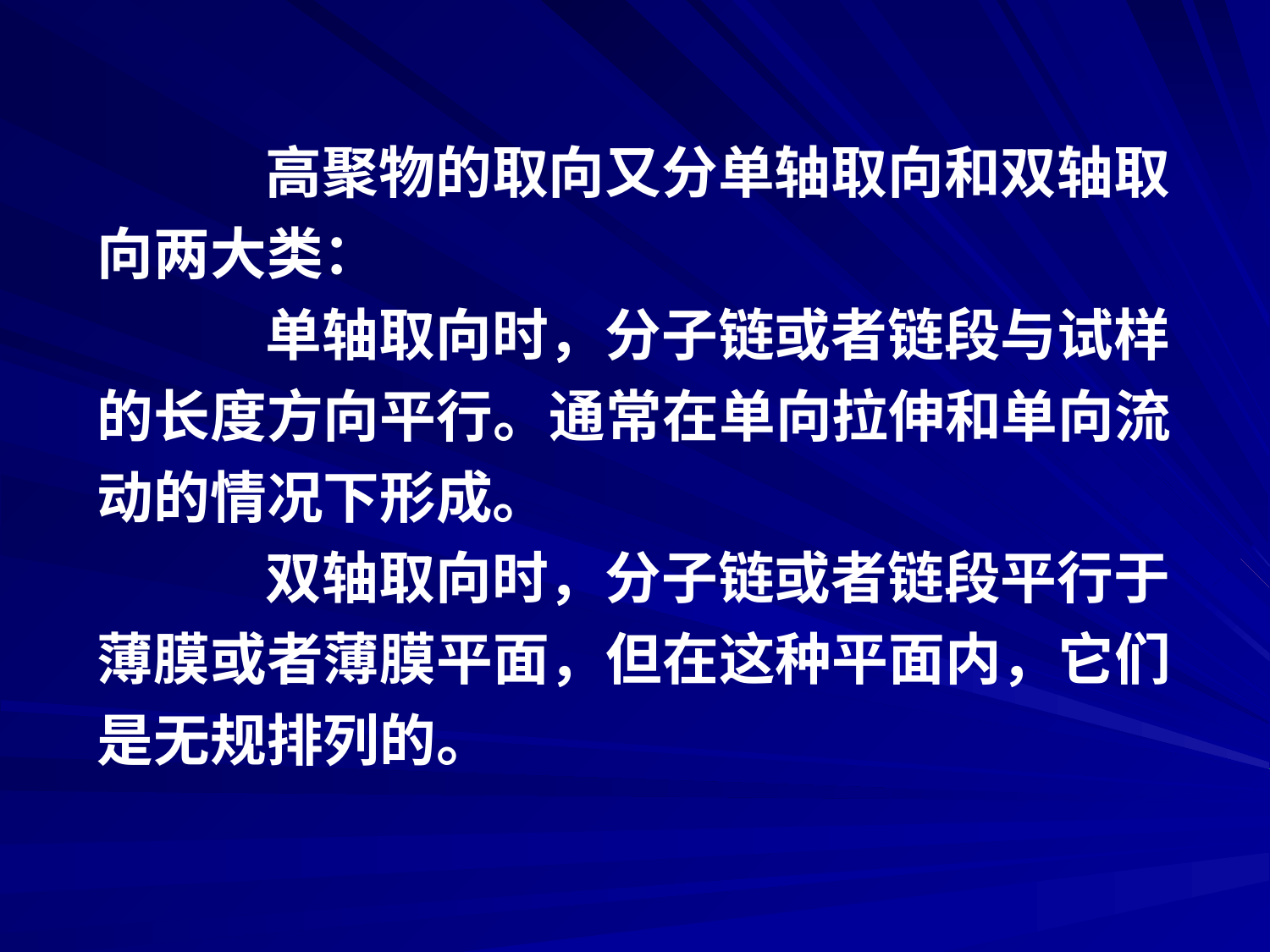

高聚物的取向又分单轴取向和双轴取向两大类：
　　单轴取向时，分子链或者链段与试样的长度方向平行。通常在单向拉伸和单向流动的情况下形成。
　　双轴取向时，分子链或者链段平行于薄膜或者薄膜平面，但在这种平面内，它们是无规排列的。